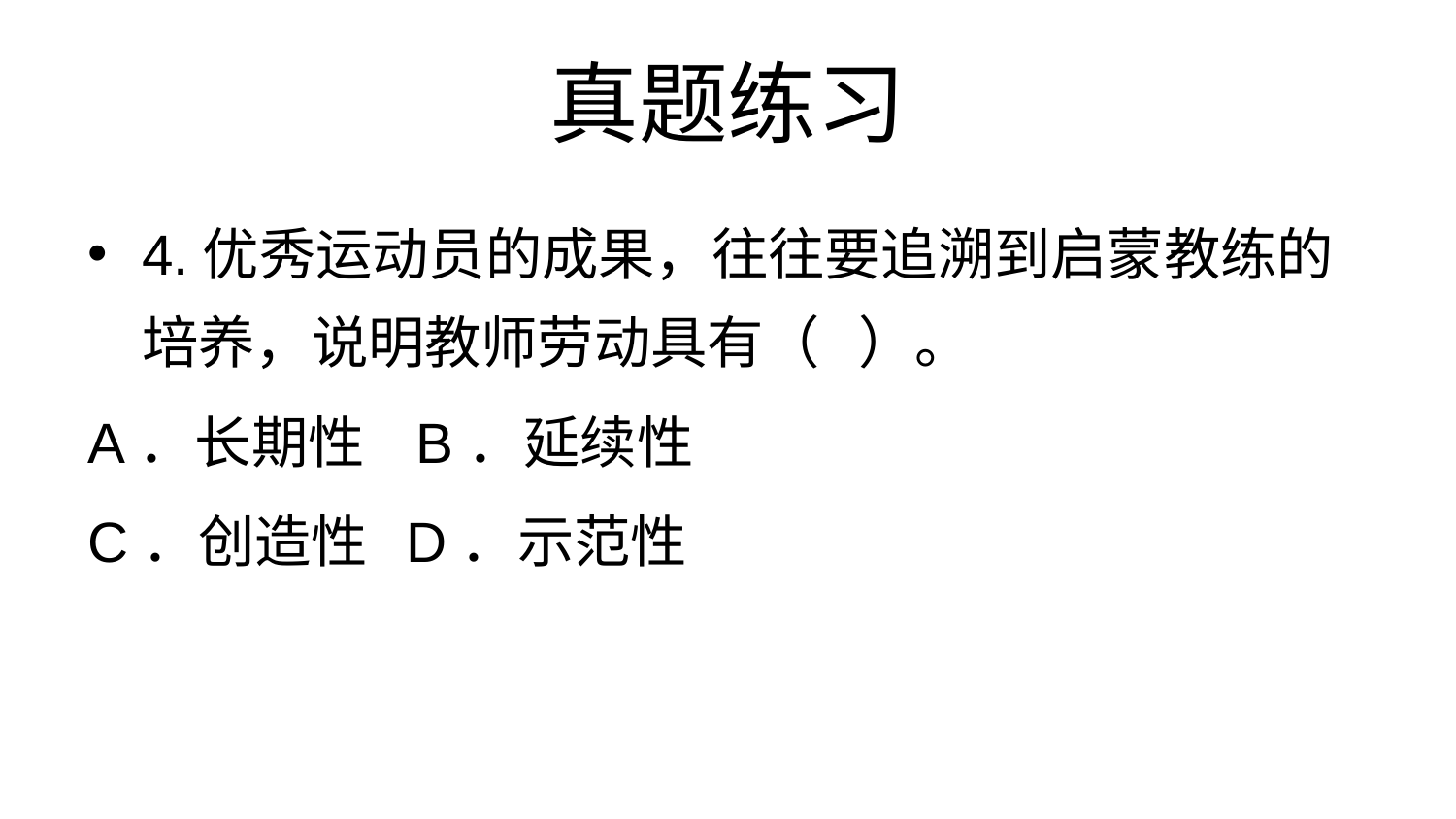

# 真题练习
4.优秀运动员的成果，往往要追溯到启蒙教练的培养，说明教师劳动具有（   ）。
A．长期性   B．延续性
C．创造性  D．示范性